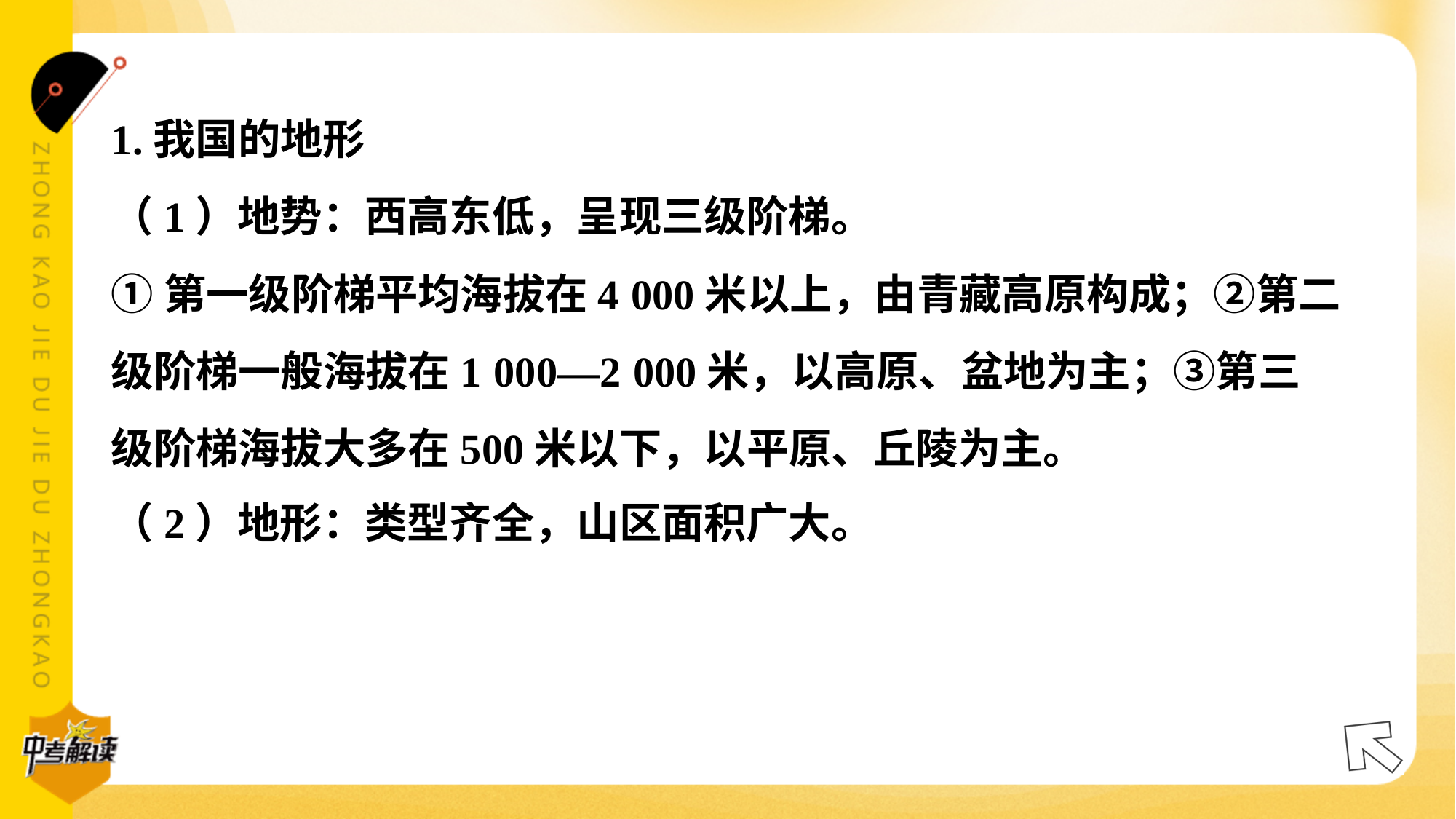

1.我国的地形
（1）地势：西高东低，呈现三级阶梯。
①第一级阶梯平均海拔在4 000米以上，由青藏高原构成；②第二
级阶梯一般海拔在1 000—2 000米，以高原、盆地为主；③第三
级阶梯海拔大多在500米以下，以平原、丘陵为主。
（2）地形：类型齐全，山区面积广大。